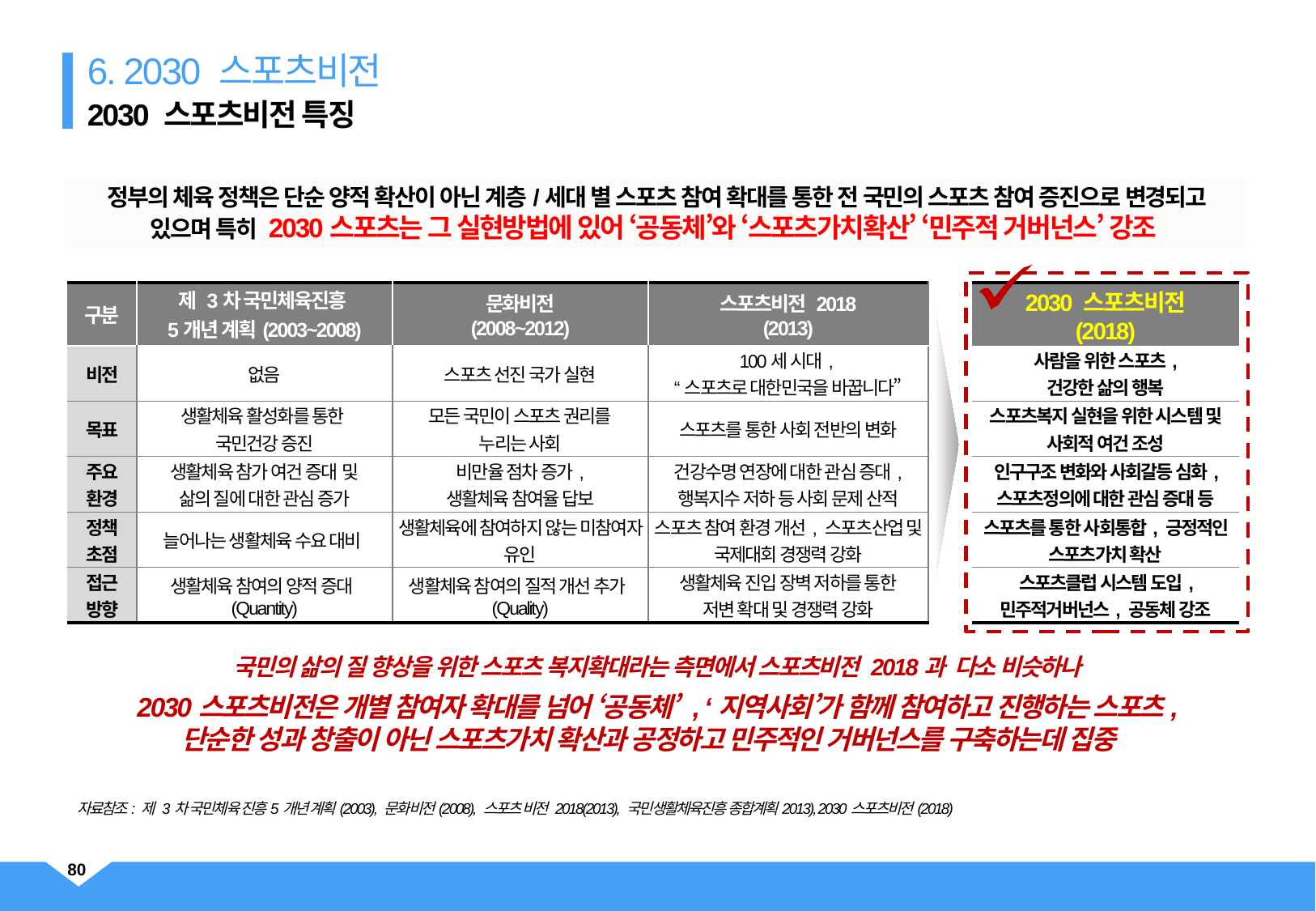

6. 2030 스포츠비전
2030 스포츠비전 특징
정부의 체육 정책은 단순 양적 확산이 아닌 계층/세대 별 스포츠 참여 확대를 통한 전 국민의 스포츠 참여 증진으로 변경되고 있으며 특히 2030스포츠는 그 실현방법에 있어 ‘공동체’와 ‘스포츠가치확산’ ‘민주적 거버넌스’ 강조

| 구분 | 제 3차 국민체육진흥 5개년 계획(2003~2008) | 문화비전 (2008~2012) | 스포츠비전 2018 (2013) |  | 2030 스포츠비전 (2018) |
| --- | --- | --- | --- | --- | --- |
| 비전 | 없음 | 스포츠 선진 국가 실현 | 100세 시대, “스포츠로 대한민국을 바꿉니다” |  | 사람을 위한 스포츠, 건강한 삶의 행복 |
| 목표 | 생활체육 활성화를 통한 국민건강 증진 | 모든 국민이 스포츠 권리를 누리는 사회 | 스포츠를 통한 사회 전반의 변화 |  | 스포츠복지 실현을 위한 시스템 및 사회적 여건 조성 |
| 주요 환경 | 생활체육 참가 여건 증대 및 삶의 질에 대한 관심 증가 | 비만율 점차 증가, 생활체육 참여율 답보 | 건강수명 연장에 대한 관심 증대, 행복지수 저하 등 사회 문제 산적 |  | 인구구조 변화와 사회갈등 심화, 스포츠정의에 대한 관심 증대 등 |
| 정책 초점 | 늘어나는 생활체육 수요 대비 | 생활체육에 참여하지 않는 미참여자 유인 | 스포츠 참여 환경 개선, 스포츠산업 및 국제대회 경쟁력 강화 |  | 스포츠를 통한 사회통합, 긍정적인 스포츠가치 확산 |
| 접근 방향 | 생활체육 참여의 양적 증대(Quantity) | 생활체육 참여의 질적 개선 추가(Quality) | 생활체육 진입 장벽 저하를 통한 저변 확대 및 경쟁력 강화 |  | 스포츠클럽 시스템 도입, 민주적거버넌스, 공동체 강조 |

국민의 삶의 질 향상을 위한 스포츠 복지확대라는 측면에서 스포츠비전 2018과  다소 비슷하나
2030스포츠비전은 개별 참여자 확대를 넘어 ‘공동체’ , ‘지역사회’가 함께 참여하고 진행하는 스포츠,
단순한 성과 창출이 아닌 스포츠가치 확산과 공정하고 민주적인 거버넌스를 구축하는데 집중
자료참조: 제 3차 국민체육 진흥5개년 계획(2003), 문화비전(2008), 스포츠 비전 2018(2013), 국민생활체육진흥 종합계획2013), 2030스포츠비전(2018)